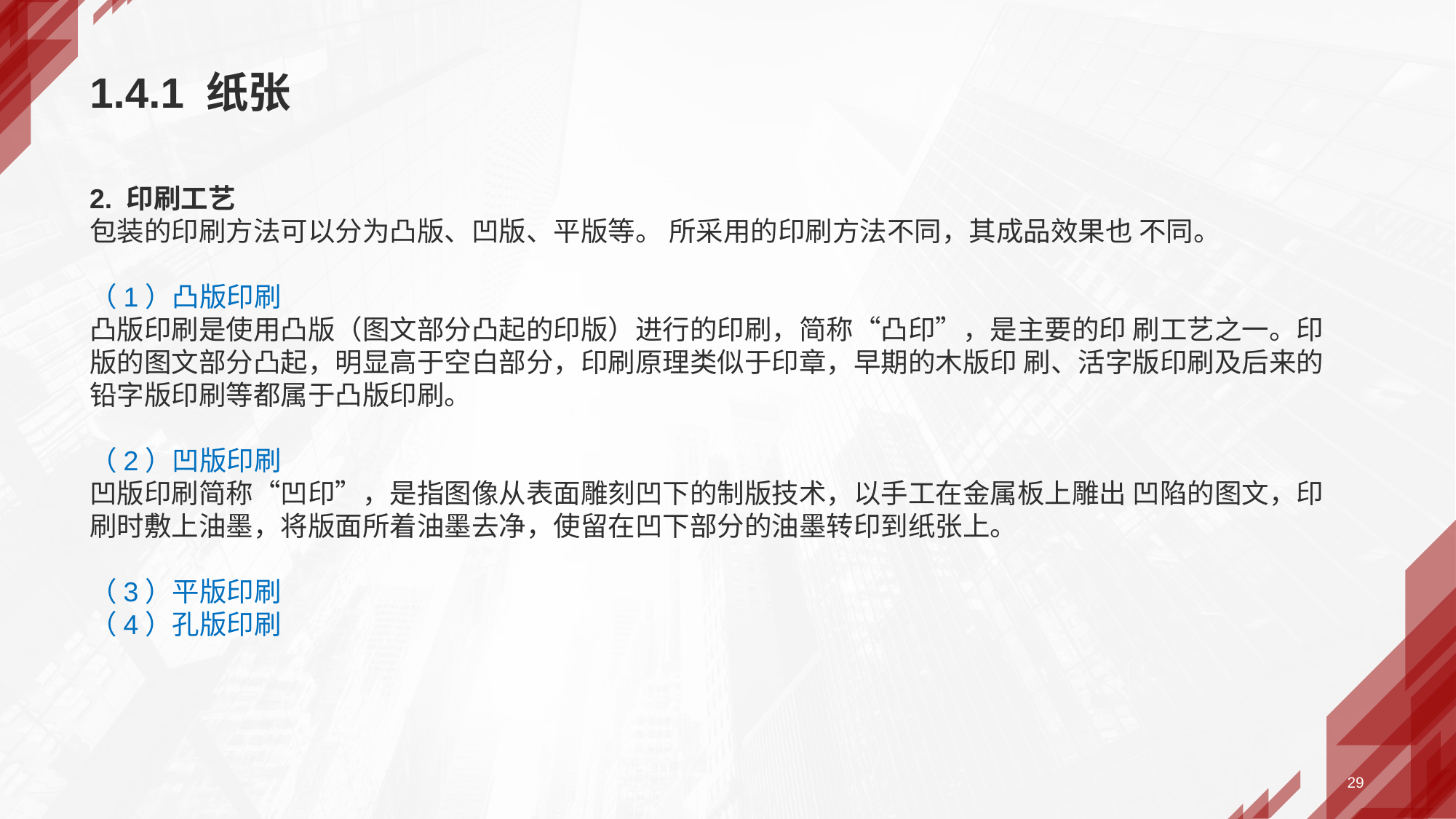

# 1.4.1 纸张
2. 印刷工艺
包装的印刷方法可以分为凸版、凹版、平版等。 所采用的印刷方法不同，其成品效果也 不同。

（1）凸版印刷
凸版印刷是使用凸版（图文部分凸起的印版）进行的印刷，简称“凸印”，是主要的印 刷工艺之一。印版的图文部分凸起，明显高于空白部分，印刷原理类似于印章，早期的木版印 刷、活字版印刷及后来的铅字版印刷等都属于凸版印刷。

（2）凹版印刷
凹版印刷简称“凹印”，是指图像从表面雕刻凹下的制版技术，以手工在金属板上雕出 凹陷的图文，印刷时敷上油墨，将版面所着油墨去净，使留在凹下部分的油墨转印到纸张上。

（3）平版印刷
（4）孔版印刷
29